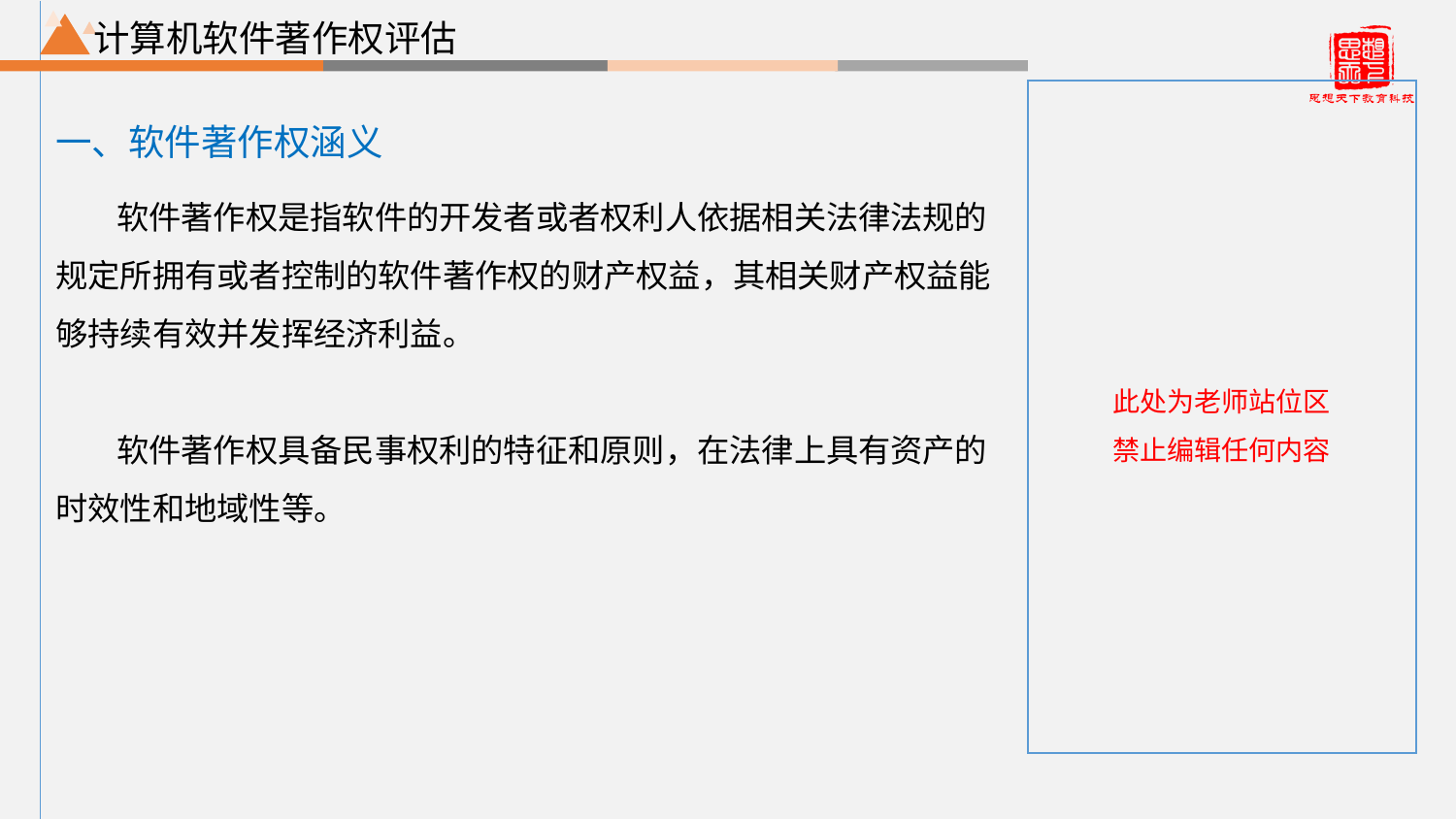

根据实际情况添加不同层级标题
# 计算机软件著作权评估
一、软件著作权涵义
软件著作权是指软件的开发者或者权利人依据相关法律法规的规定所拥有或者控制的软件著作权的财产权益，其相关财产权益能够持续有效并发挥经济利益。

软件著作权具备民事权利的特征和原则，在法律上具有资产的时效性和地域性等。
4